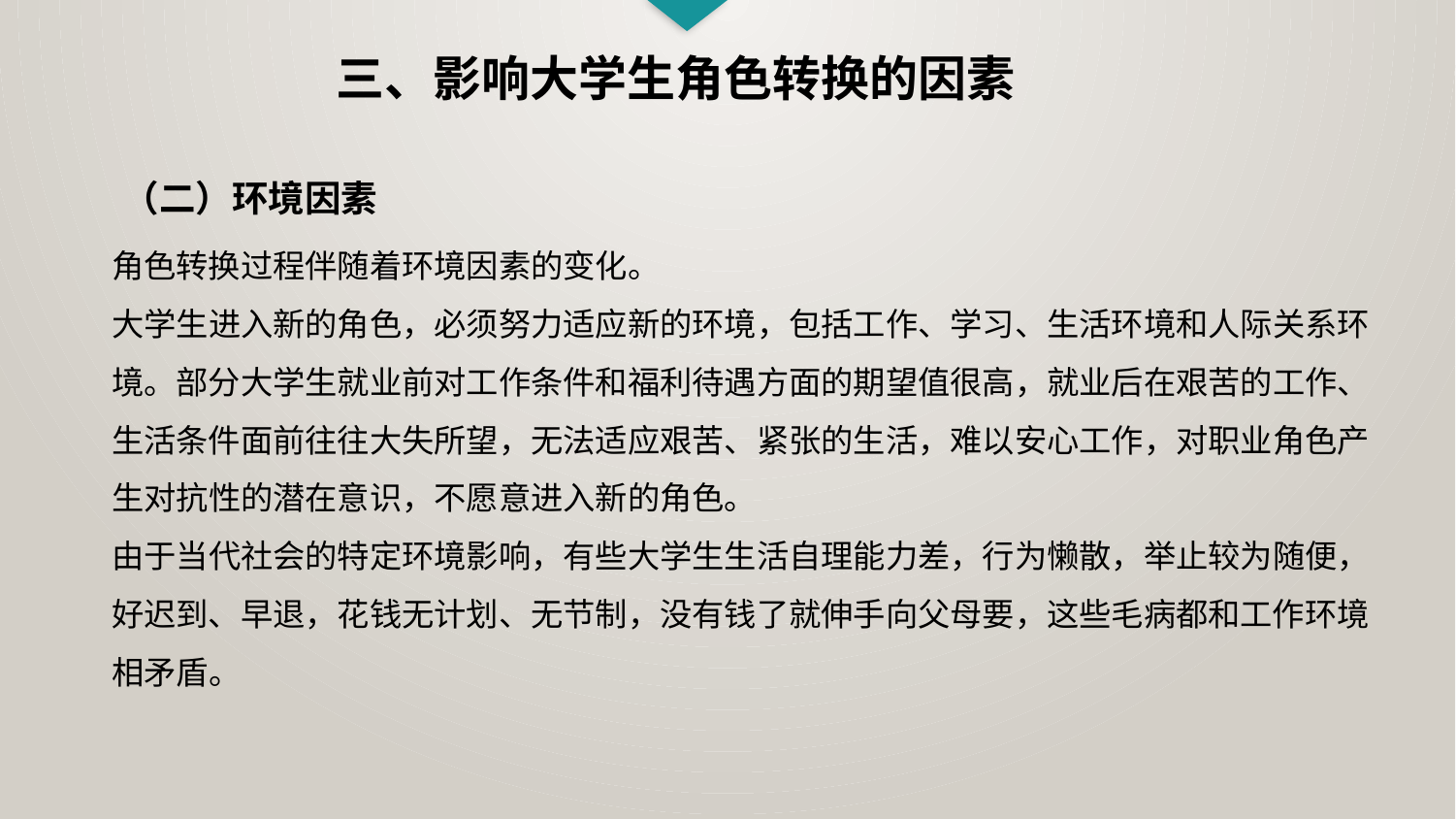

三、影响大学生角色转换的因素
（二）环境因素
角色转换过程伴随着环境因素的变化。
大学生进入新的角色，必须努力适应新的环境，包括工作、学习、生活环境和人际关系环境。部分大学生就业前对工作条件和福利待遇方面的期望值很高，就业后在艰苦的工作、生活条件面前往往大失所望，无法适应艰苦、紧张的生活，难以安心工作，对职业角色产生对抗性的潜在意识，不愿意进入新的角色。
由于当代社会的特定环境影响，有些大学生生活自理能力差，行为懒散，举止较为随便，好迟到、早退，花钱无计划、无节制，没有钱了就伸手向父母要，这些毛病都和工作环境相矛盾。
19